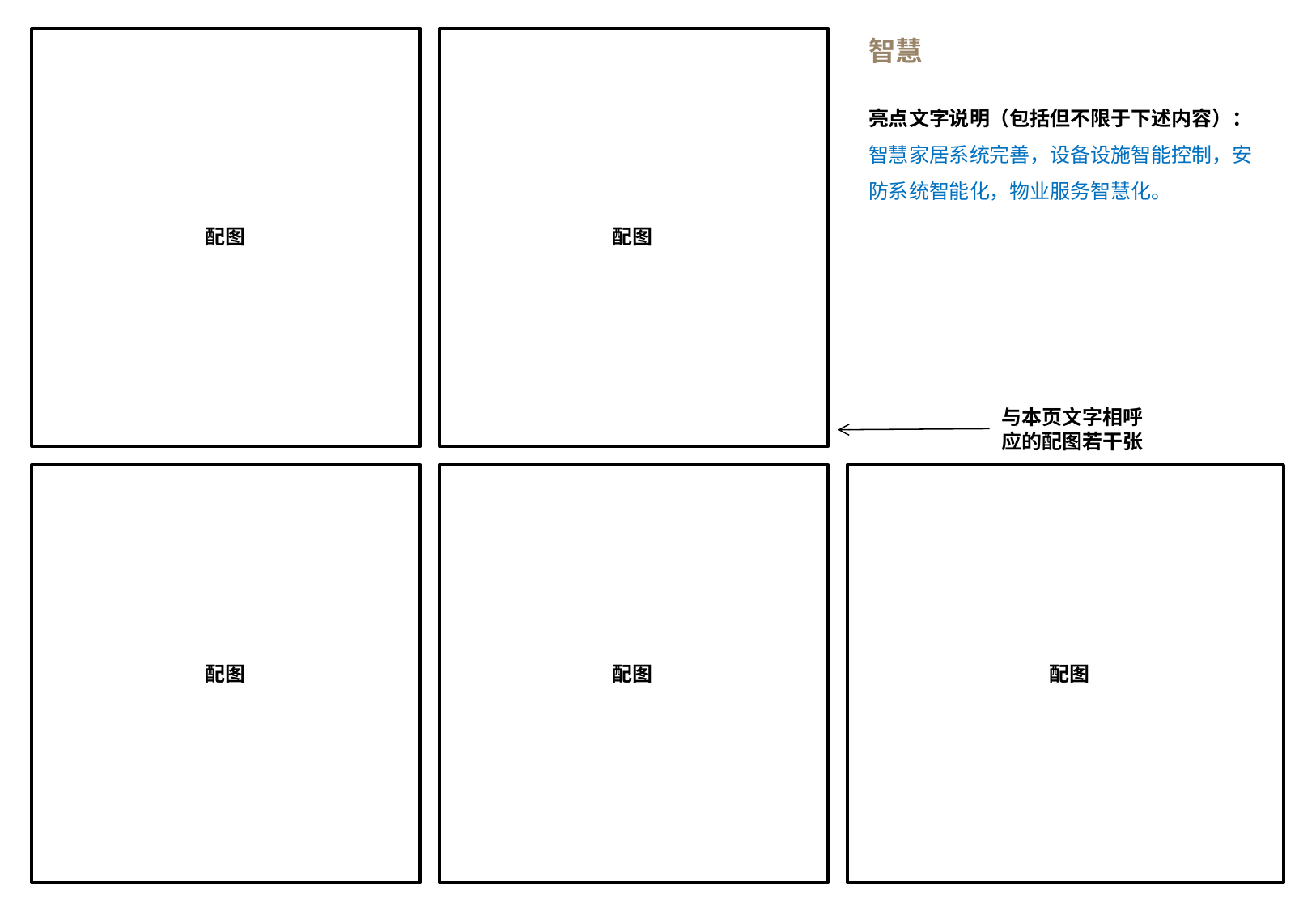

智慧

亮点文字说明（包括但不限于下述内容）：
智慧家居系统完善，设备设施智能控制，安防系统智能化，物业服务智慧化。
配图
配图
与本页文字相呼应的配图若干张

配图
配图
配图